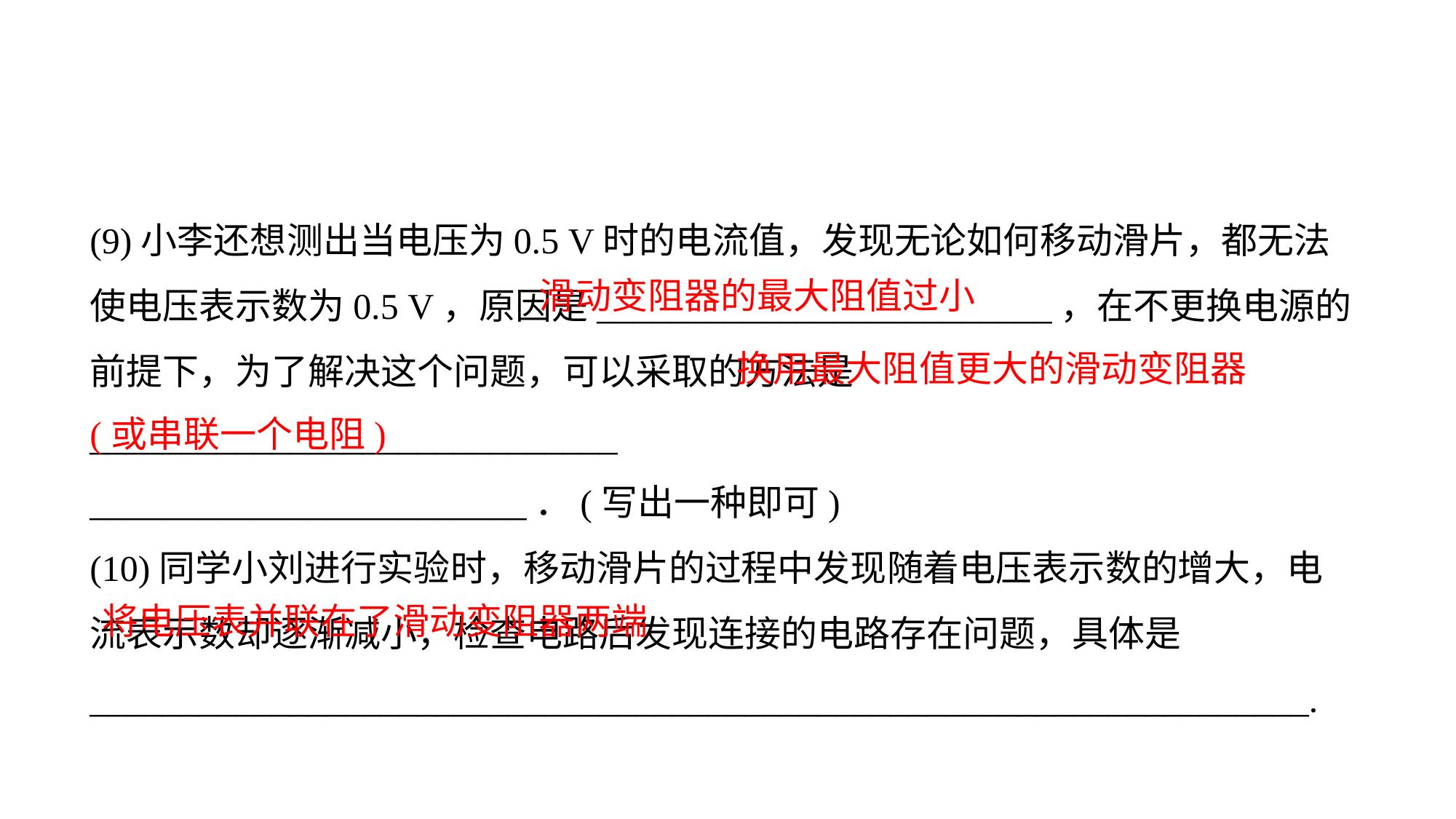

(9)小李还想测出当电压为0.5 V时的电流值，发现无论如何移动滑片，都无法使电压表示数为0.5 V，原因是_________________________，在不更换电源的前提下，为了解决这个问题，可以采取的方法是_____________________________
________________________．(写出一种即可)(10)同学小刘进行实验时，移动滑片的过程中发现随着电压表示数的增大，电流表示数却逐渐减小，检查电路后发现连接的电路存在问题，具体是___________________________________________________________________.
滑动变阻器的最大阻值过小
                                                                              换用最大阻值更大的滑动变阻器
(或串联一个电阻)
将电压表并联在了滑动变阻器两端